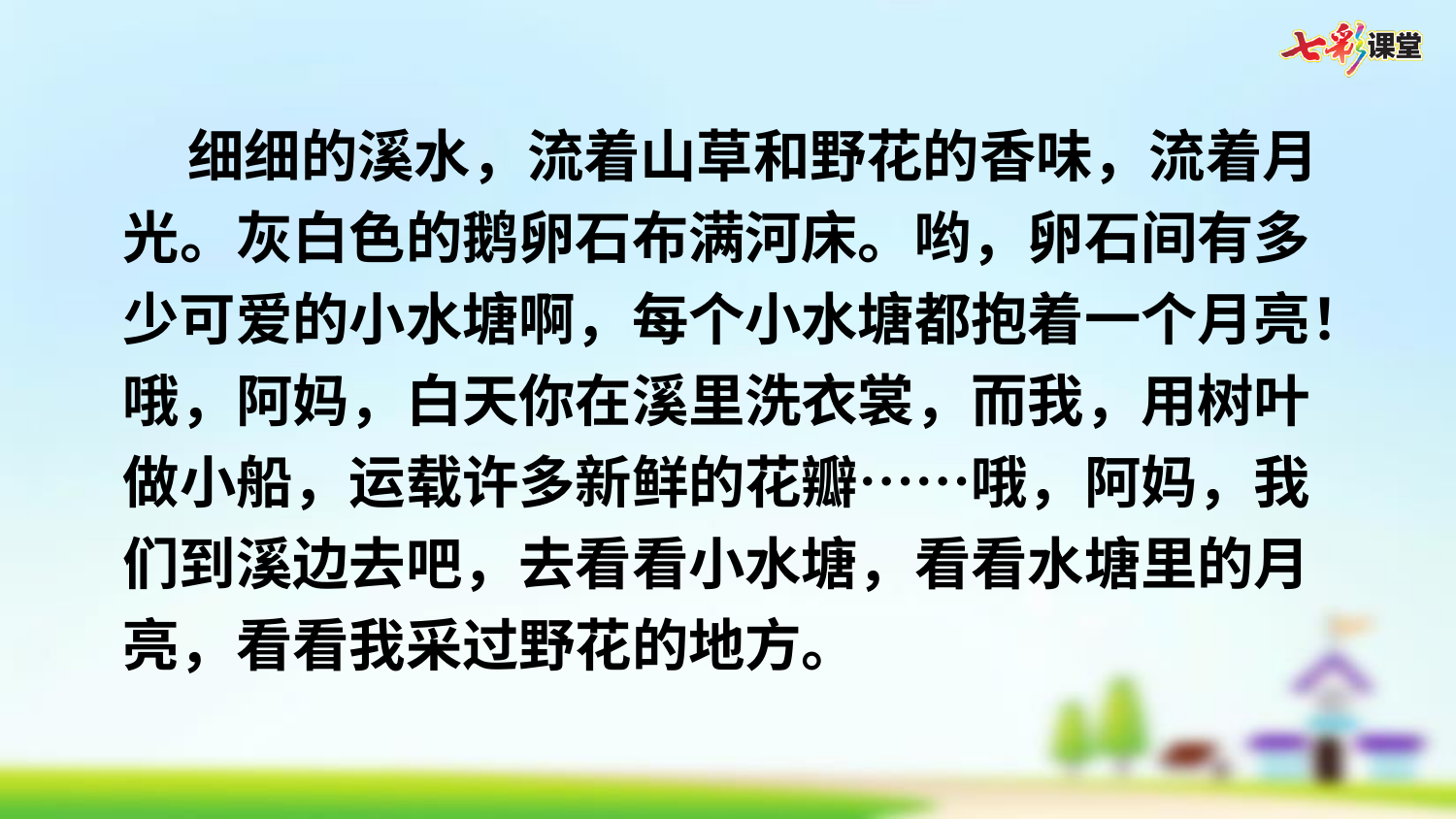

细细的溪水，流着山草和野花的香味，流着月光。灰白色的鹅卵石布满河床。哟，卵石间有多少可爱的小水塘啊，每个小水塘都抱着一个月亮！哦，阿妈，白天你在溪里洗衣裳，而我，用树叶做小船，运载许多新鲜的花瓣……哦，阿妈，我们到溪边去吧，去看看小水塘，看看水塘里的月亮，看看我采过野花的地方。